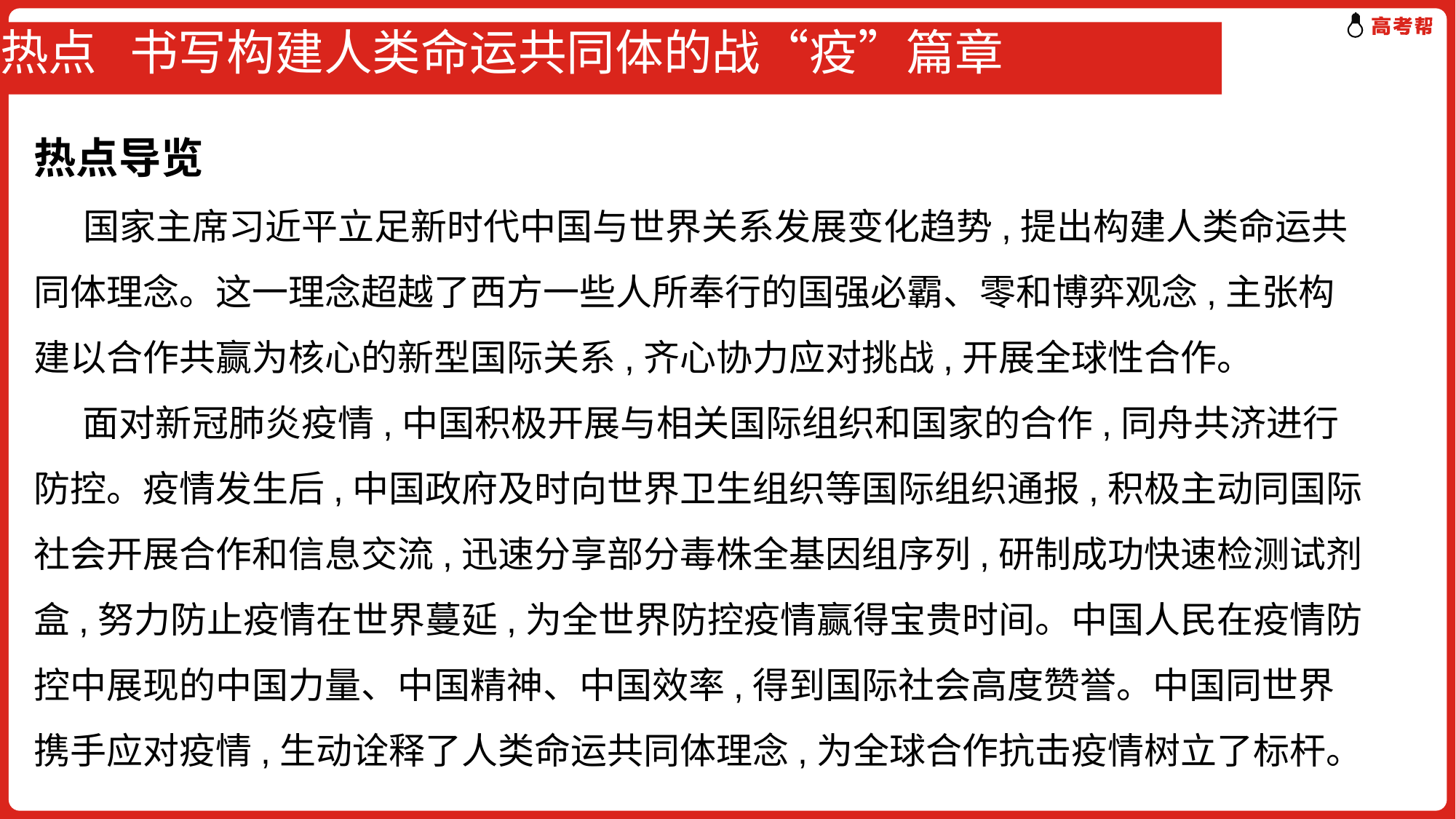

# 热点   书写构建人类命运共同体的战“疫”篇章
热点导览
      国家主席习近平立足新时代中国与世界关系发展变化趋势,提出构建人类命运共同体理念。这一理念超越了西方一些人所奉行的国强必霸、零和博弈观念,主张构建以合作共赢为核心的新型国际关系,齐心协力应对挑战,开展全球性合作。
      面对新冠肺炎疫情,中国积极开展与相关国际组织和国家的合作,同舟共济进行防控。疫情发生后,中国政府及时向世界卫生组织等国际组织通报,积极主动同国际社会开展合作和信息交流,迅速分享部分毒株全基因组序列,研制成功快速检测试剂盒,努力防止疫情在世界蔓延,为全世界防控疫情赢得宝贵时间。中国人民在疫情防控中展现的中国力量、中国精神、中国效率,得到国际社会高度赞誉。中国同世界携手应对疫情,生动诠释了人类命运共同体理念,为全球合作抗击疫情树立了标杆。